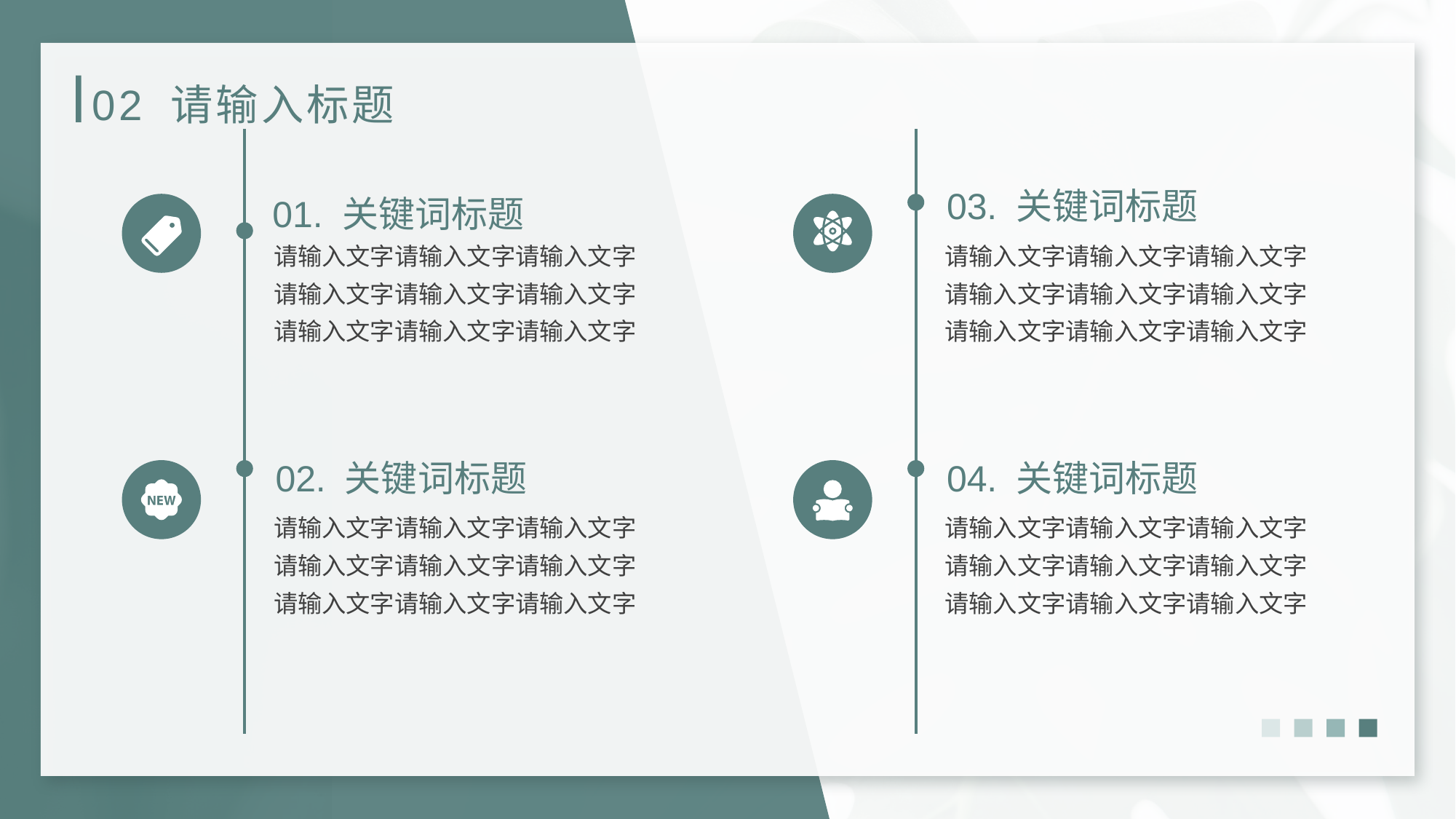

# 02 请输入标题
03. 关键词标题
01. 关键词标题

请输入文字请输入文字请输入文字请输入文字请输入文字请输入文字请输入文字请输入文字请输入文字
请输入文字请输入文字请输入文字请输入文字请输入文字请输入文字请输入文字请输入文字请输入文字
02. 关键词标题
04. 关键词标题

请输入文字请输入文字请输入文字请输入文字请输入文字请输入文字请输入文字请输入文字请输入文字
请输入文字请输入文字请输入文字请输入文字请输入文字请输入文字请输入文字请输入文字请输入文字